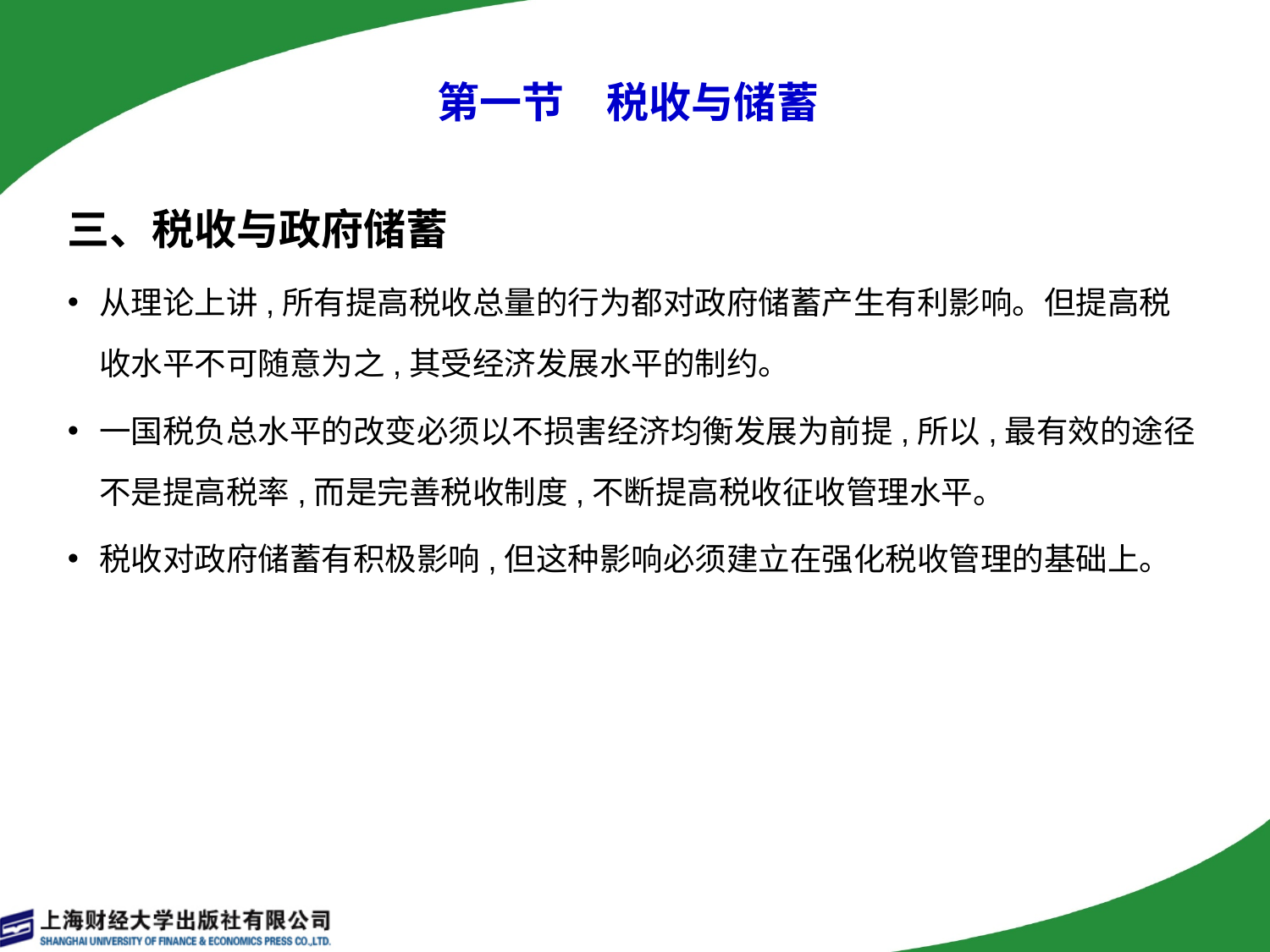

# 第一节　税收与储蓄
三、税收与政府储蓄
从理论上讲,所有提高税收总量的行为都对政府储蓄产生有利影响。但提高税收水平不可随意为之,其受经济发展水平的制约。
一国税负总水平的改变必须以不损害经济均衡发展为前提,所以,最有效的途径不是提高税率,而是完善税收制度,不断提高税收征收管理水平。
税收对政府储蓄有积极影响,但这种影响必须建立在强化税收管理的基础上。